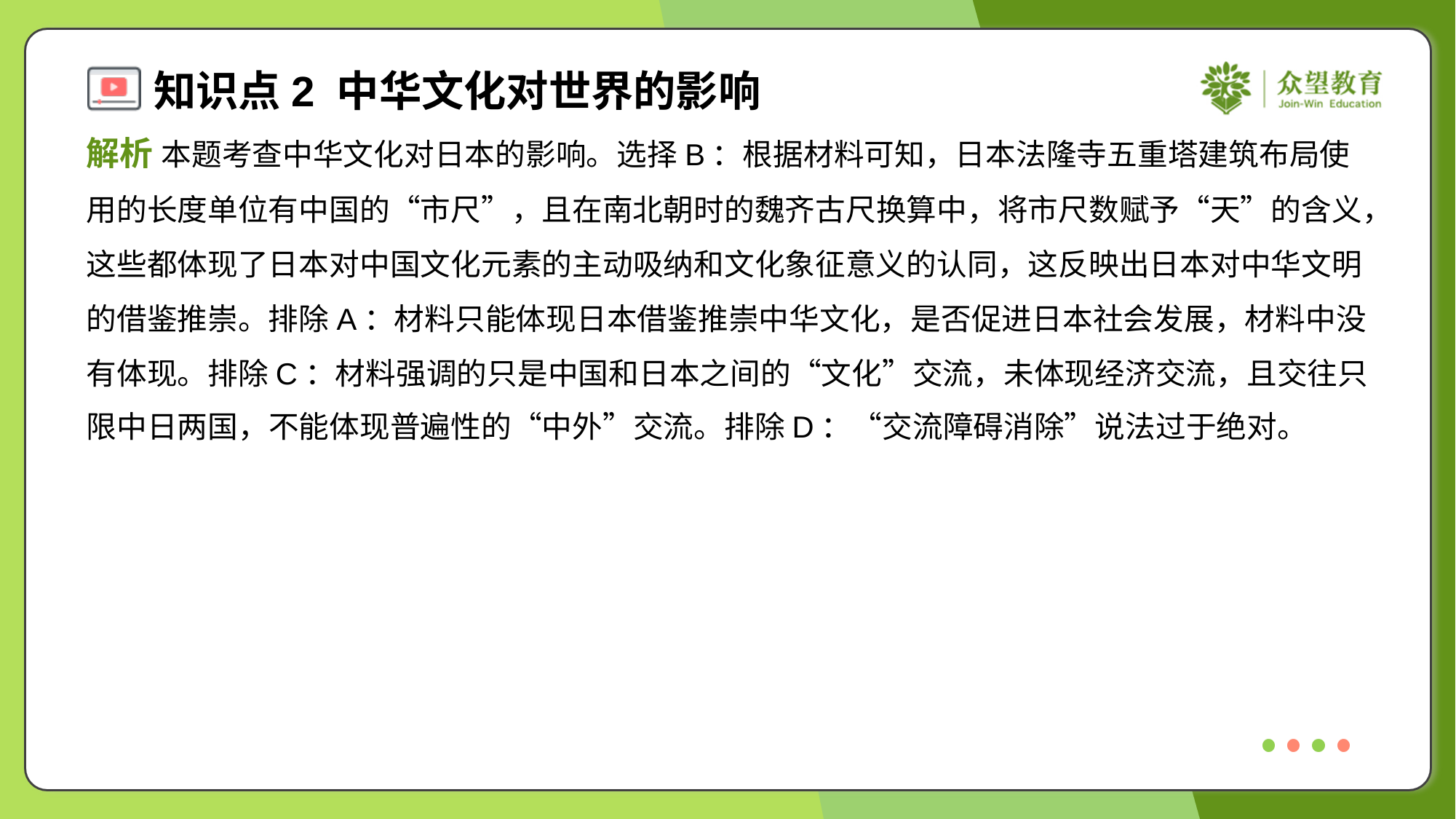

解析 本题考查中华文化对日本的影响。选择B：根据材料可知，日本法隆寺五重塔建筑布局使
用的长度单位有中国的“市尺”，且在南北朝时的魏齐古尺换算中，将市尺数赋予“天”的含义，
这些都体现了日本对中国文化元素的主动吸纳和文化象征意义的认同，这反映出日本对中华文明
的借鉴推崇。排除A：材料只能体现日本借鉴推崇中华文化，是否促进日本社会发展，材料中没
有体现。排除C：材料强调的只是中国和日本之间的“文化”交流，未体现经济交流，且交往只
限中日两国，不能体现普遍性的“中外”交流。排除D：“交流障碍消除”说法过于绝对。